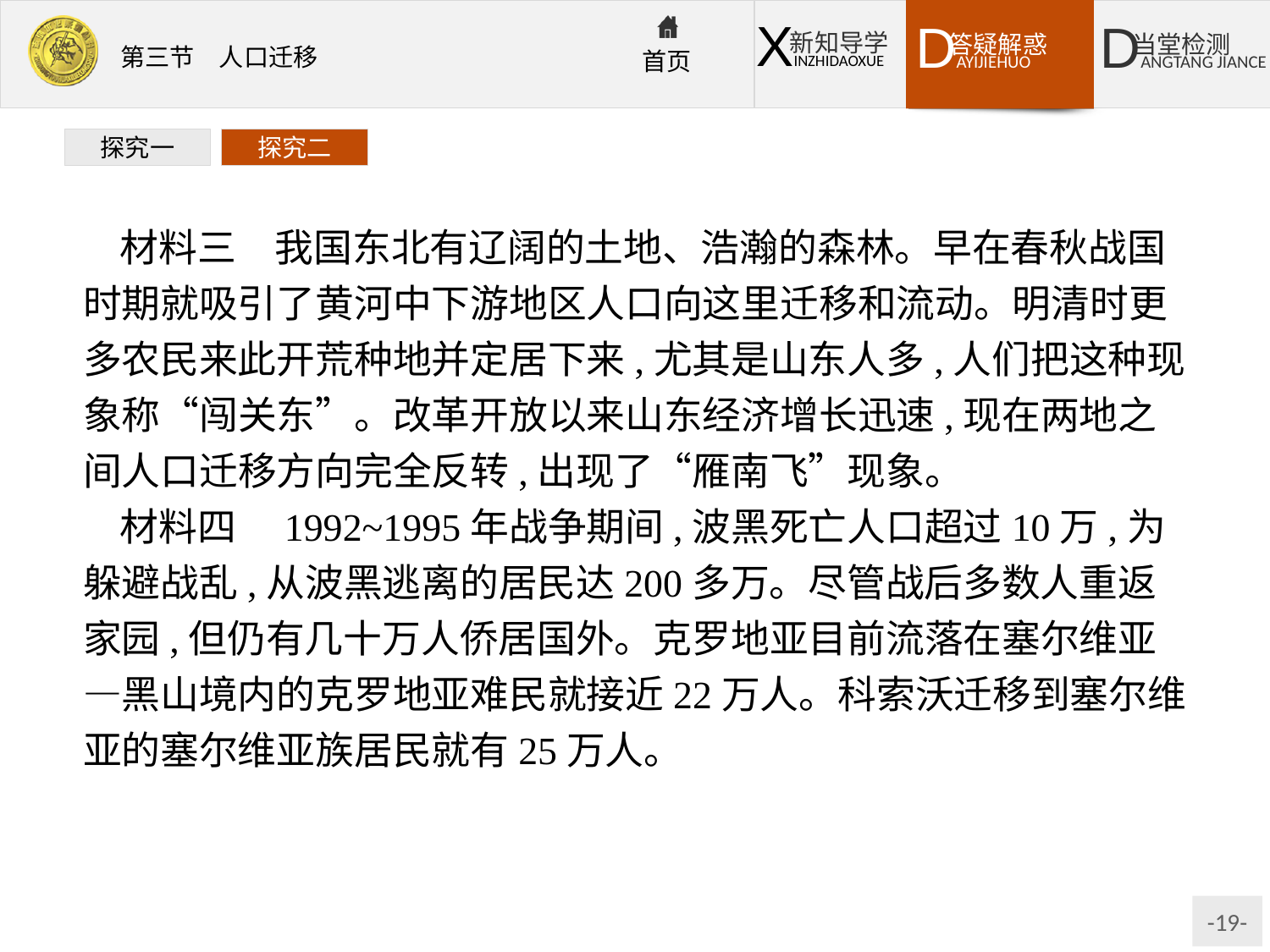

探究一
探究二
材料三　我国东北有辽阔的土地、浩瀚的森林。早在春秋战国时期就吸引了黄河中下游地区人口向这里迁移和流动。明清时更多农民来此开荒种地并定居下来,尤其是山东人多,人们把这种现象称“闯关东”。改革开放以来山东经济增长迅速,现在两地之间人口迁移方向完全反转,出现了“雁南飞”现象。
材料四　1992~1995年战争期间,波黑死亡人口超过10万,为躲避战乱,从波黑逃离的居民达200多万。尽管战后多数人重返家园,但仍有几十万人侨居国外。克罗地亚目前流落在塞尔维亚—黑山境内的克罗地亚难民就接近22万人。科索沃迁移到塞尔维亚的塞尔维亚族居民就有25万人。